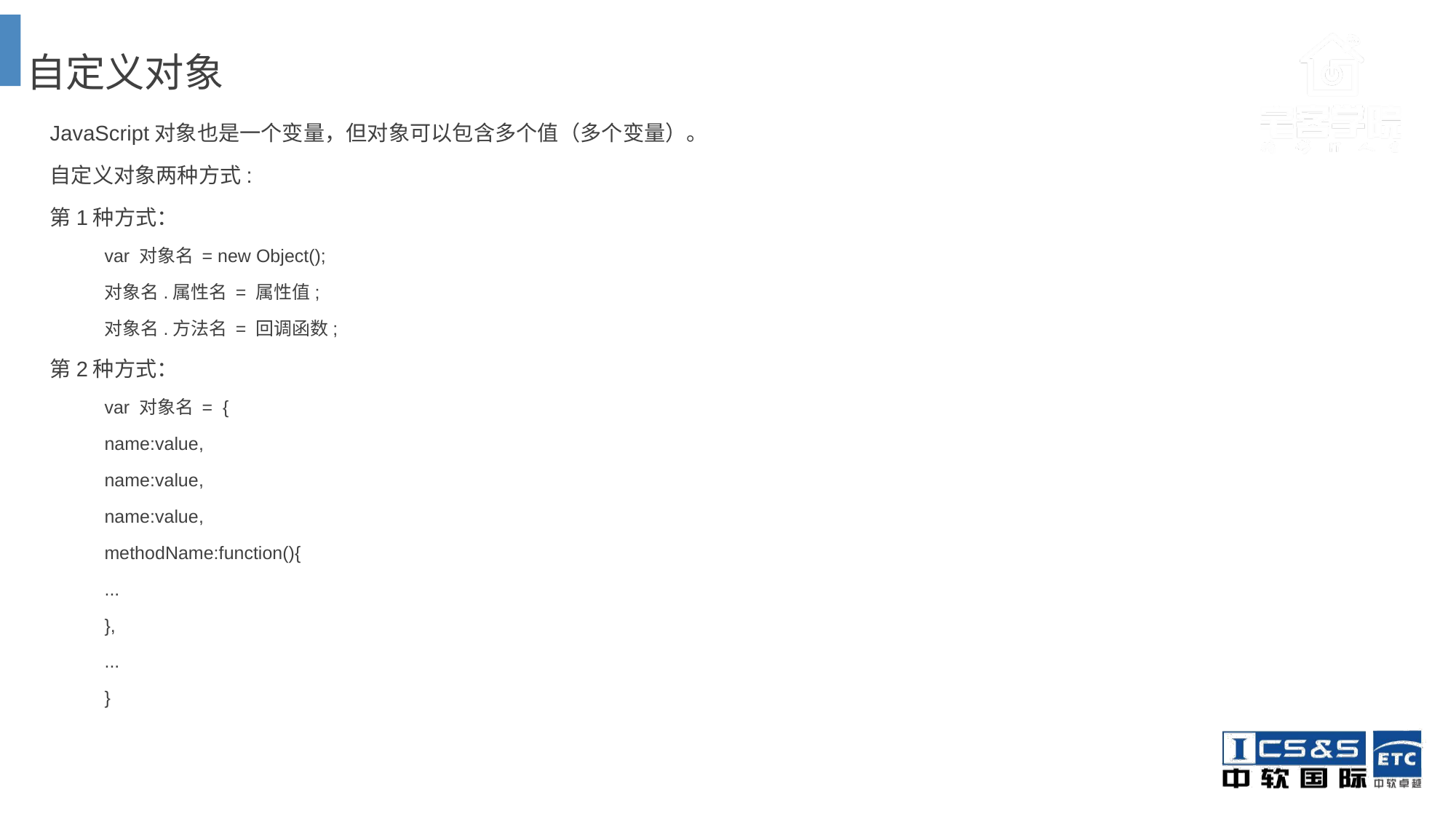

自定义对象
JavaScript对象也是一个变量，但对象可以包含多个值（多个变量）。
自定义对象两种方式:
第1种方式：
var 对象名 = new Object();
对象名.属性名 = 属性值;
对象名.方法名 = 回调函数;
第2种方式：
var 对象名 =  {
name:value,
name:value,
name:value,
methodName:function(){
...
},
...
}